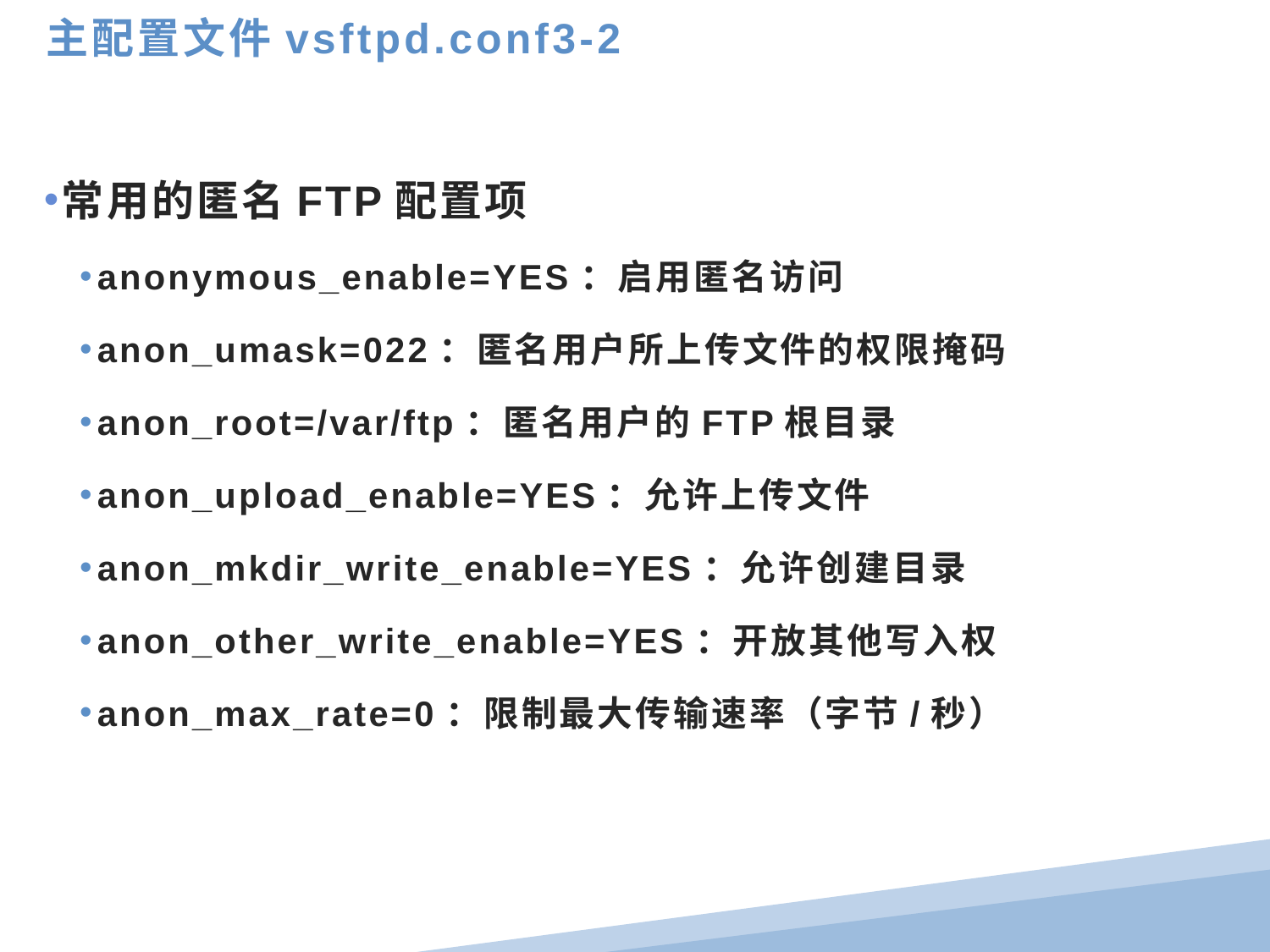

主配置文件vsftpd.conf3-2
常用的匿名FTP配置项
anonymous_enable=YES：启用匿名访问
anon_umask=022：匿名用户所上传文件的权限掩码
anon_root=/var/ftp：匿名用户的FTP根目录
anon_upload_enable=YES：允许上传文件
anon_mkdir_write_enable=YES：允许创建目录
anon_other_write_enable=YES：开放其他写入权
anon_max_rate=0：限制最大传输速率（字节/秒）